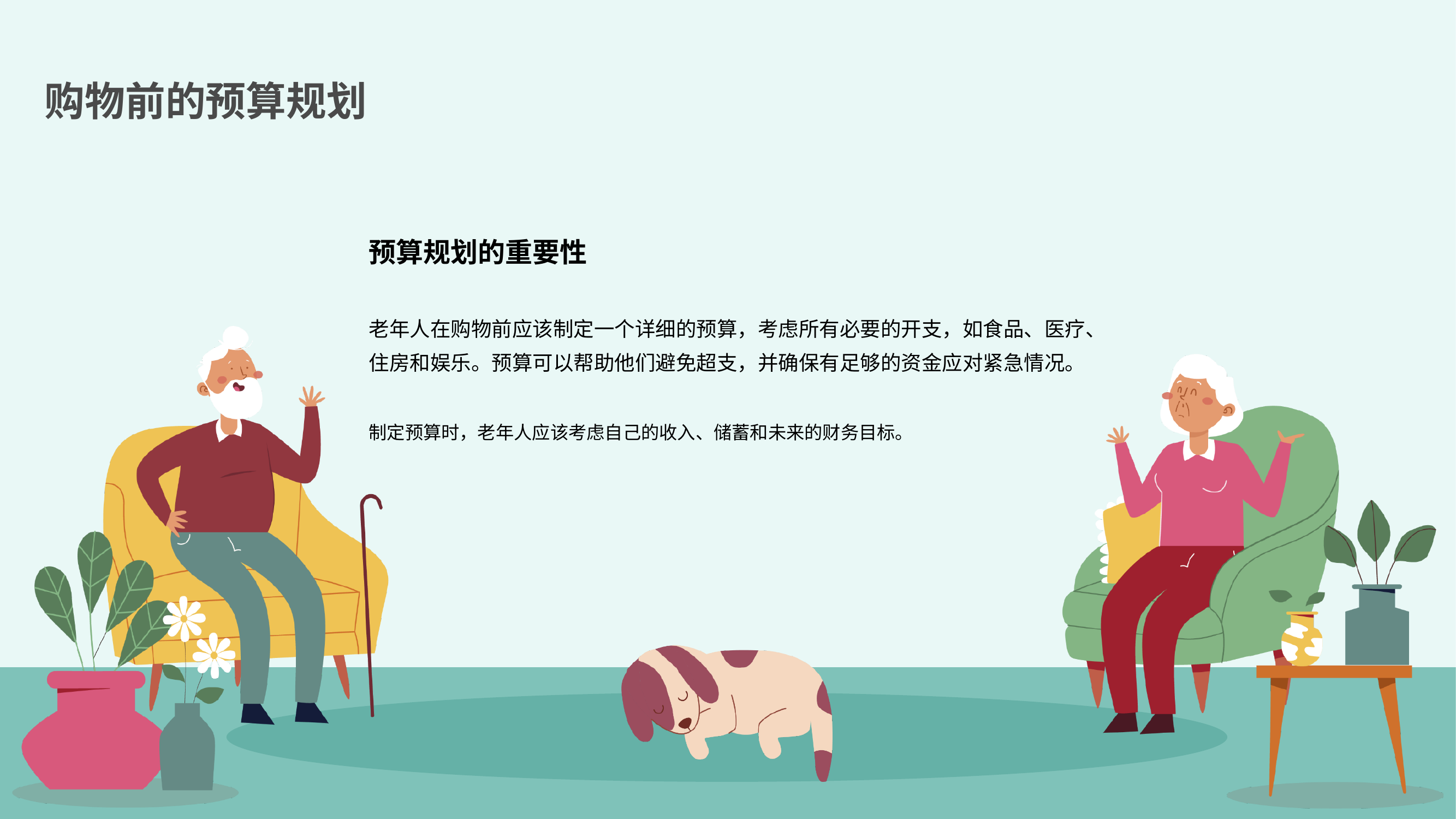

购物前的预算规划
预算规划的重要性
老年人在购物前应该制定一个详细的预算，考虑所有必要的开支，如食品、医疗、住房和娱乐。预算可以帮助他们避免超支，并确保有足够的资金应对紧急情况。
制定预算时，老年人应该考虑自己的收入、储蓄和未来的财务目标。